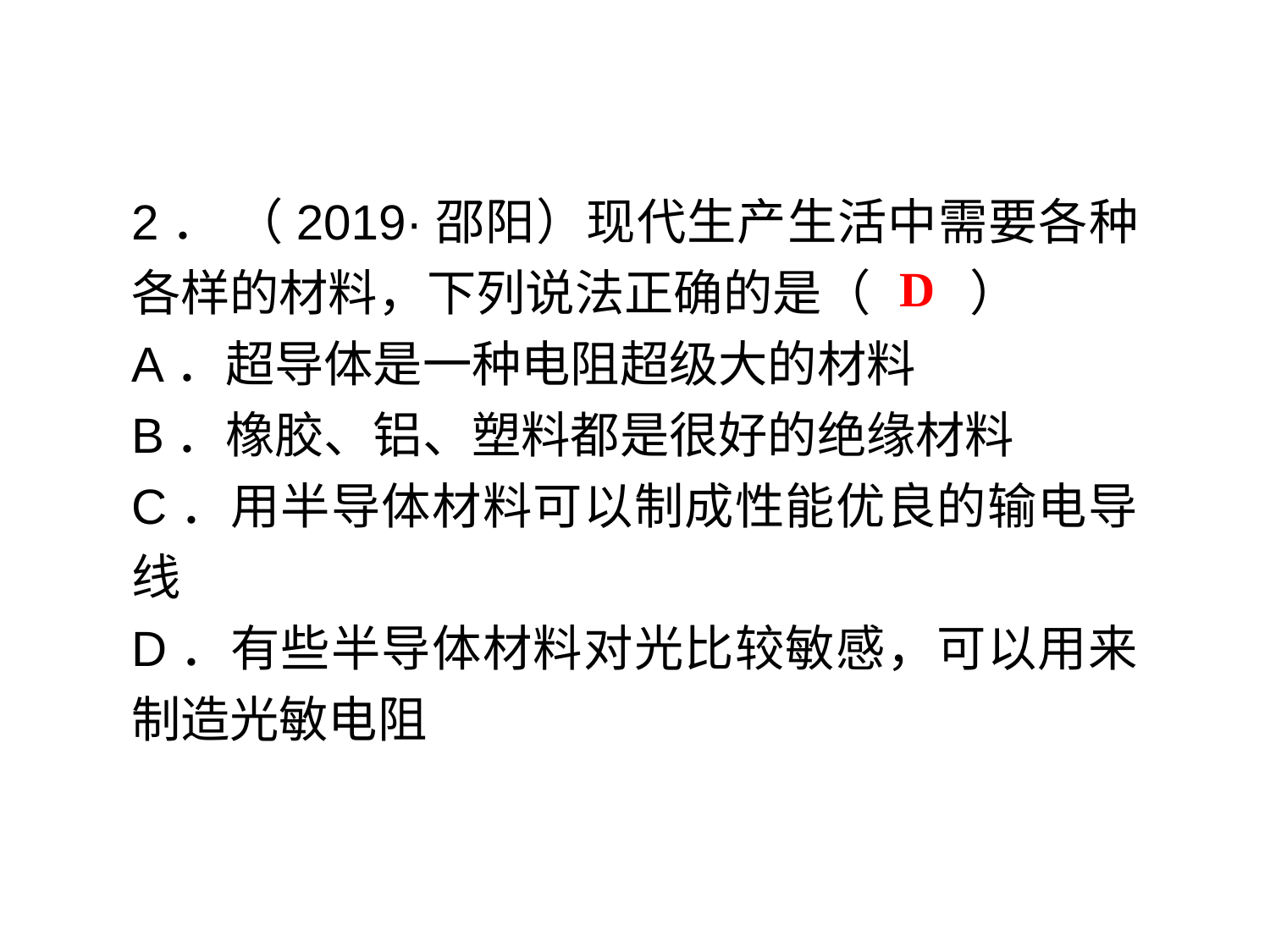

2． （2019·邵阳）现代生产生活中需要各种各样的材料，下列说法正确的是（　　）
A．超导体是一种电阻超级大的材料
B．橡胶、铝、塑料都是很好的绝缘材料
C．用半导体材料可以制成性能优良的输电导线
D．有些半导体材料对光比较敏感，可以用来制造光敏电阻
D